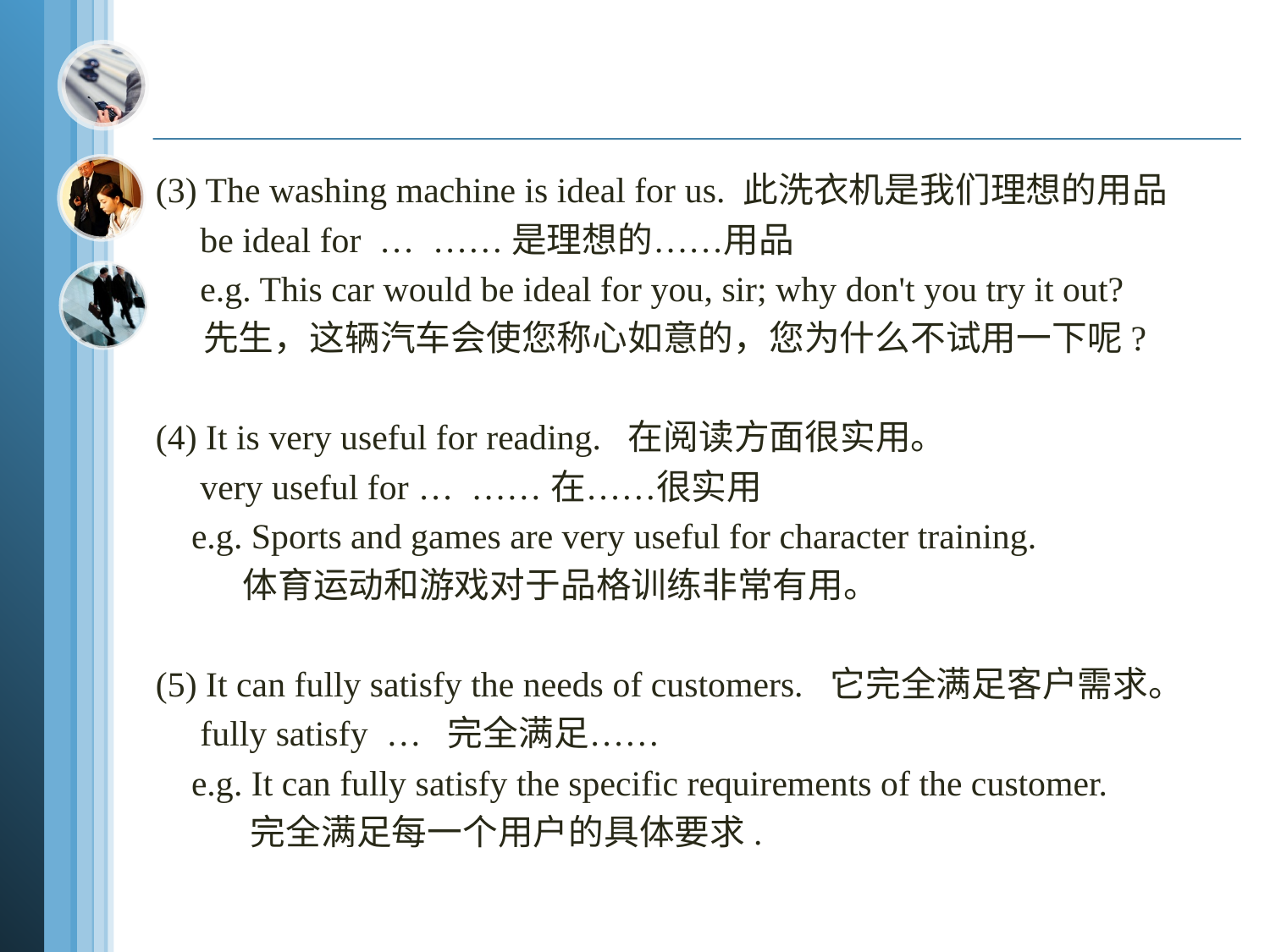

(3) The washing machine is ideal for us. 此洗衣机是我们理想的用品
     be ideal for  …  ……是理想的……用品
     e.g. This car would be ideal for you, sir; why don't you try it out?
     先生，这辆汽车会使您称心如意的，您为什么不试用一下呢?

(4) It is very useful for reading.  在阅读方面很实用。
     very useful for …  ……在……很实用
    e.g. Sports and games are very useful for character training.
          体育运动和游戏对于品格训练非常有用。

(5) It can fully satisfy the needs of customers.  它完全满足客户需求。
     fully satisfy  …  完全满足……
    e.g. It can fully satisfy the specific requirements of the customer.
           完全满足每一个用户的具体要求.